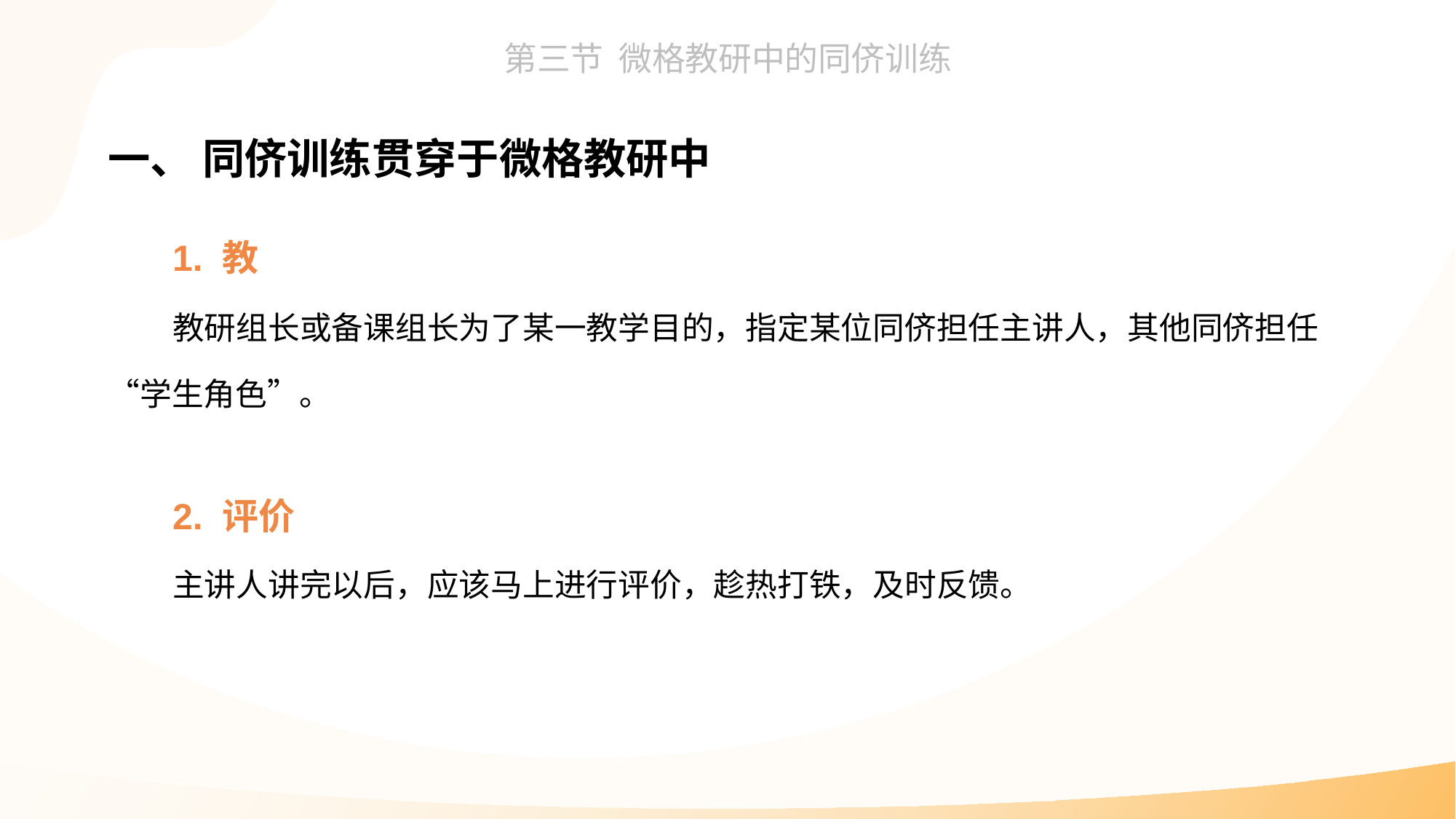

一、 同侪训练贯穿于微格教研中
1. 教
教研组长或备课组长为了某一教学目的，指定某位同侪担任主讲人，其他同侪担任“学生角色”。

2. 评价
主讲人讲完以后，应该马上进行评价，趁热打铁，及时反馈。